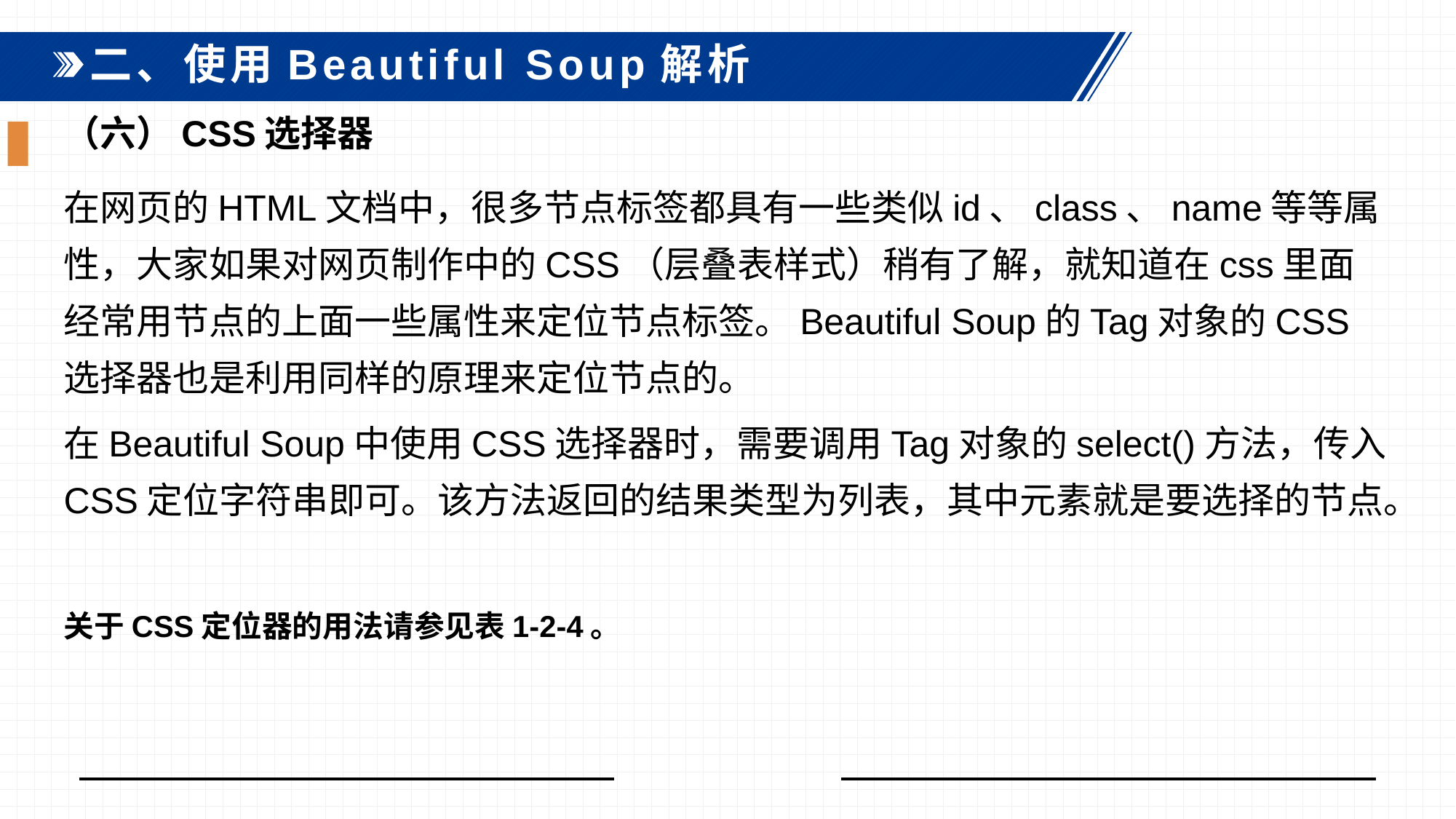

二、使用Beautiful Soup解析
（六）CSS选择器

在网页的HTML文档中，很多节点标签都具有一些类似id、class、name等等属性，大家如果对网页制作中的CSS（层叠表样式）稍有了解，就知道在css里面经常用节点的上面一些属性来定位节点标签。Beautiful Soup的Tag对象的CSS选择器也是利用同样的原理来定位节点的。
在Beautiful Soup中使用CSS选择器时，需要调用Tag对象的select()方法，传入CSS定位字符串即可。该方法返回的结果类型为列表，其中元素就是要选择的节点。

关于CSS定位器的用法请参见表1-2-4。